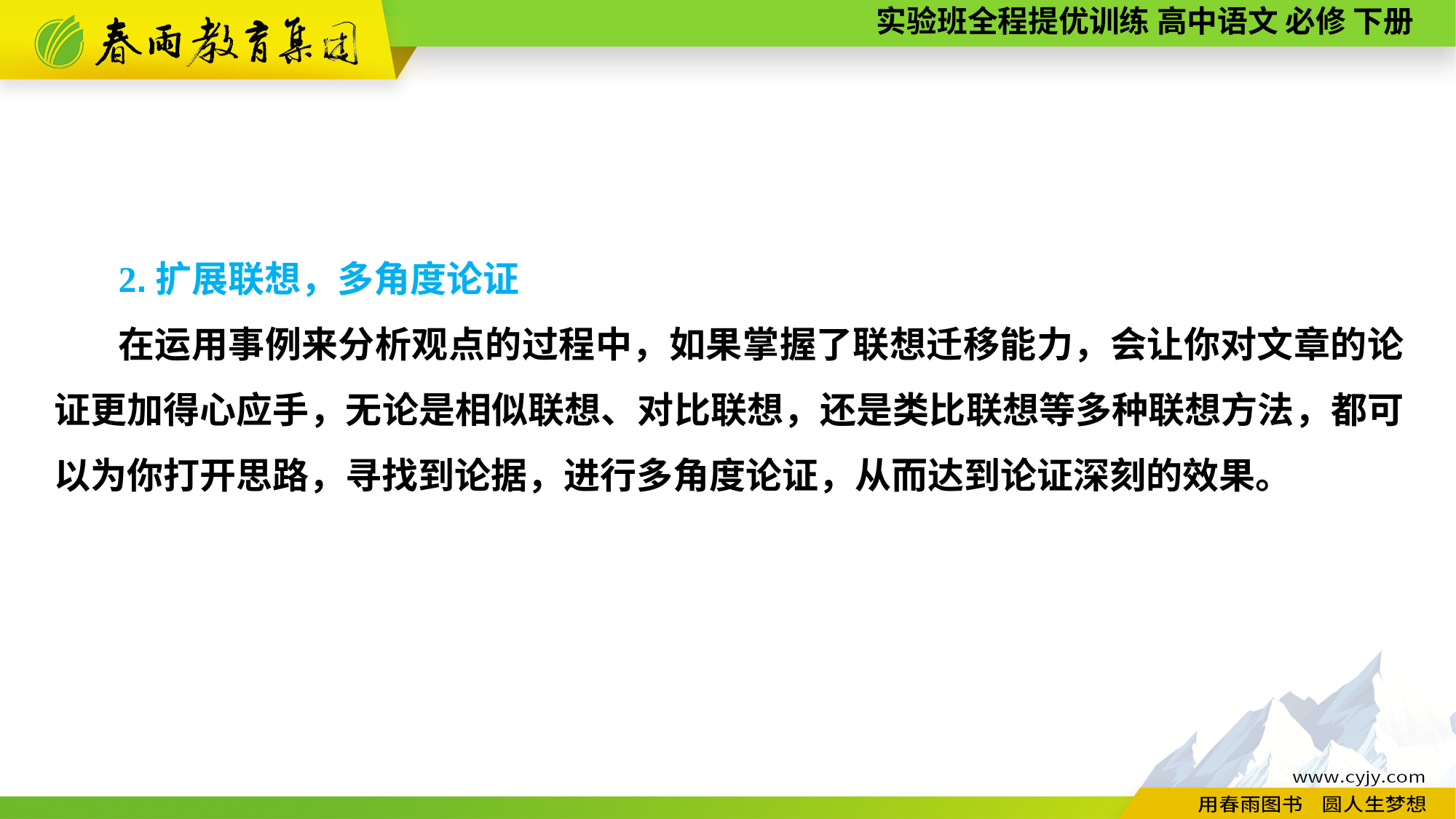

2.扩展联想，多角度论证
在运用事例来分析观点的过程中，如果掌握了联想迁移能力，会让你对文章的论证更加得心应手，无论是相似联想、对比联想，还是类比联想等多种联想方法，都可以为你打开思路，寻找到论据，进行多角度论证，从而达到论证深刻的效果。